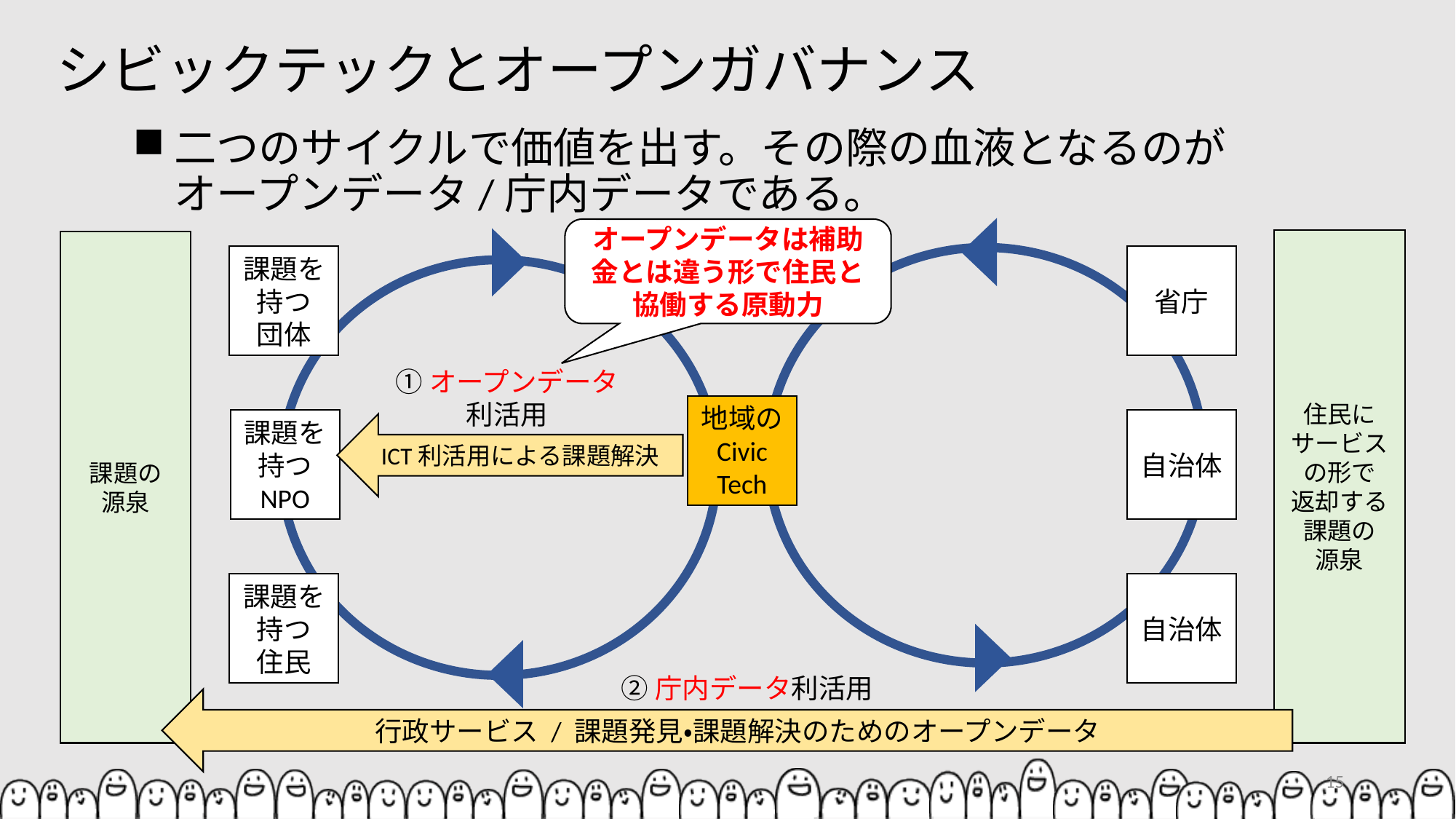

# シビックテックとオープンガバナンス
二つのサイクルで価値を出す。その際の血液となるのが
オープンデータ/庁内データである。
オープンデータは補助金とは違う形で住民と協働する原動力
住民に
サービス
の形で
返却する課題の
源泉
課題の
源泉

課題を持つ
団体
省庁

①オープンデータ
利活用
地域の
Civic
Tech
課題を持つ
NPO
自治体
ICT利活用による課題解決
課題を持つ
住民
自治体

②庁内データ利活用
行政サービス / 課題発見・課題解決のためのオープンデータ
15